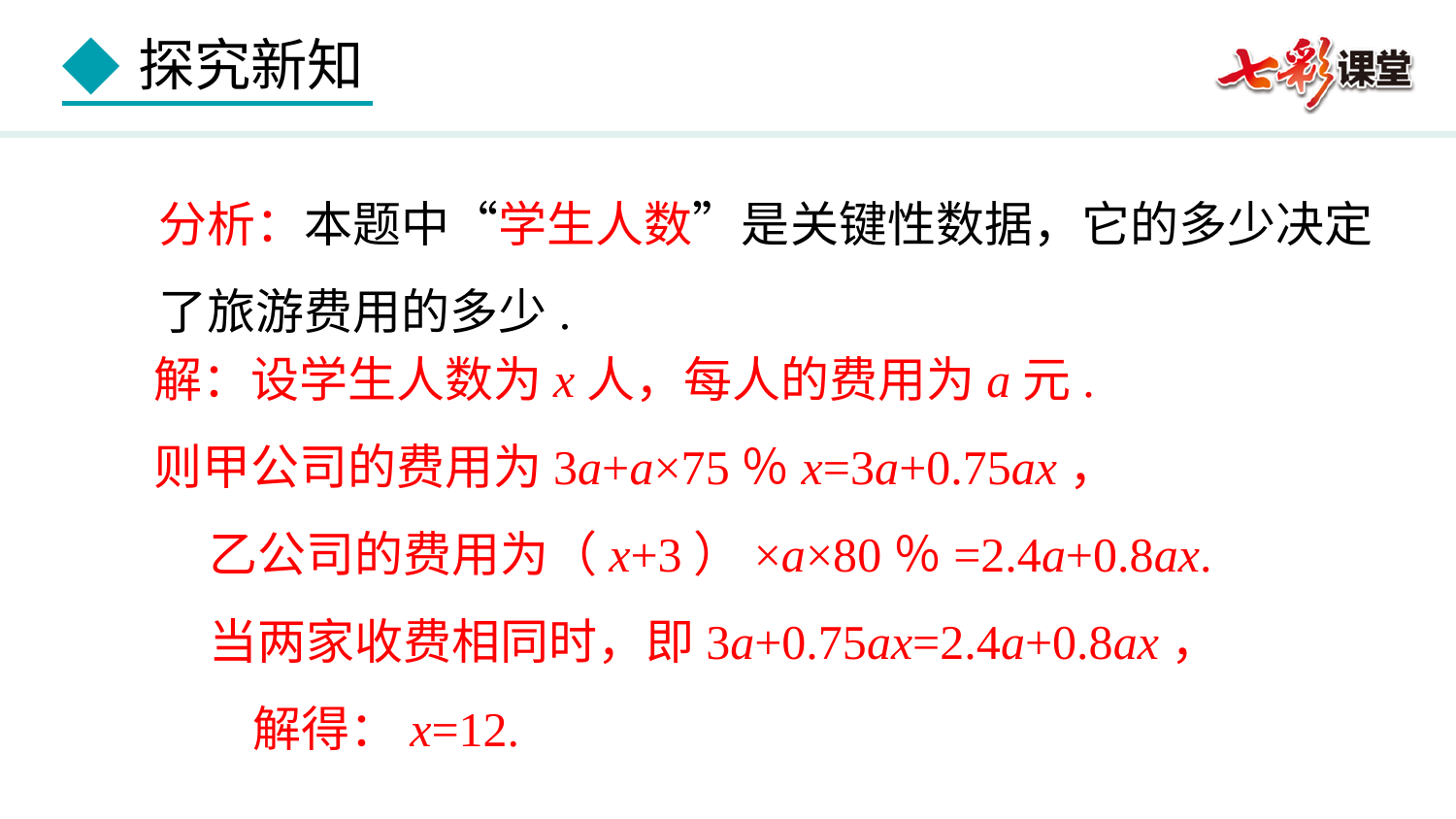

分析：本题中“学生人数”是关键性数据，它的多少决定了旅游费用的多少.
解：设学生人数为x人，每人的费用为a元.
则甲公司的费用为3a+a×75％x=3a+0.75ax，
    乙公司的费用为（x+3）×a×80％=2.4a+0.8ax.
    当两家收费相同时，即3a+0.75ax=2.4a+0.8ax，
        解得：x=12.